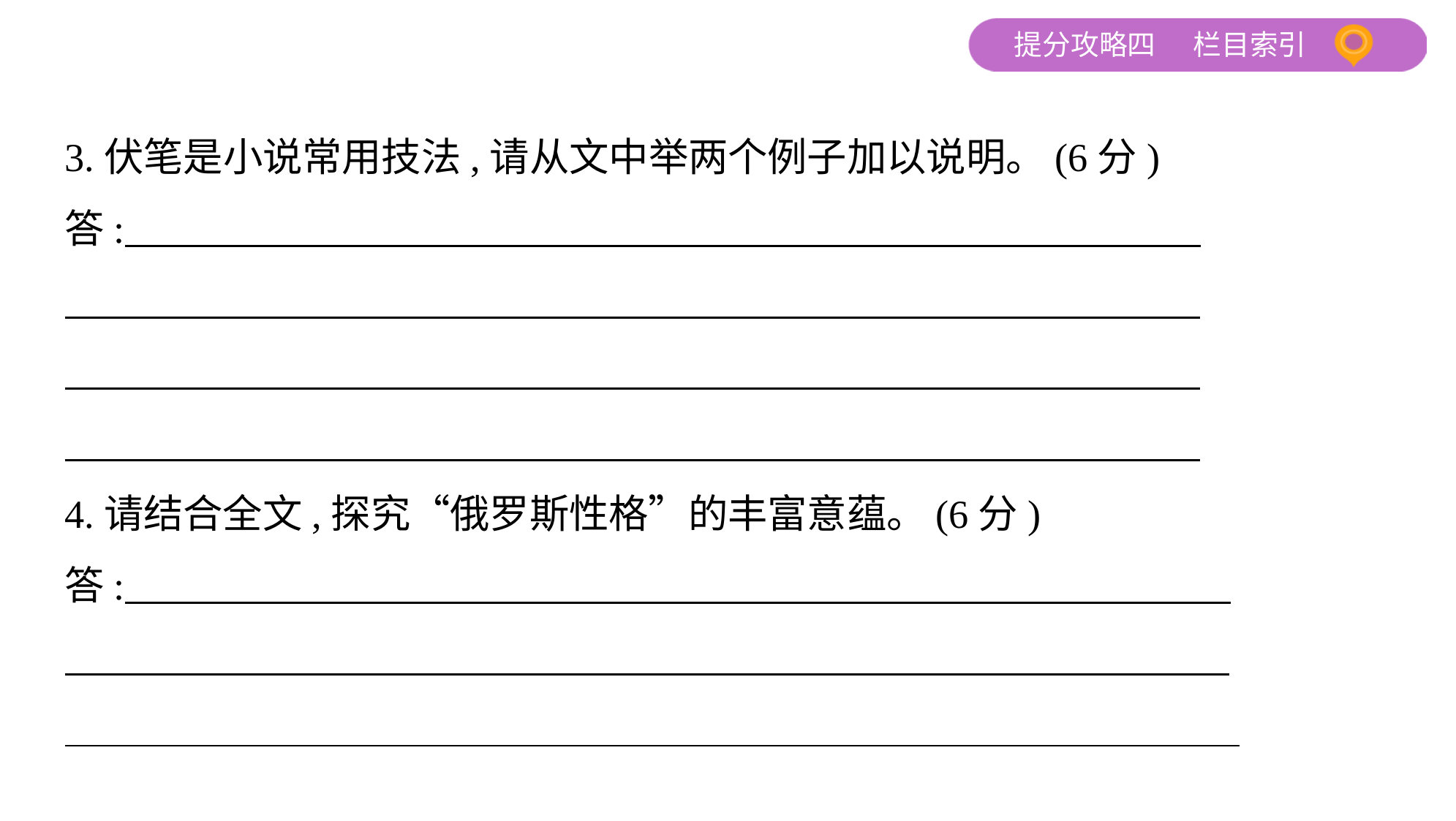

3.伏笔是小说常用技法,请从文中举两个例子加以说明。(6分)
答:

4.请结合全文,探究“俄罗斯性格”的丰富意蕴。(6分)
答: